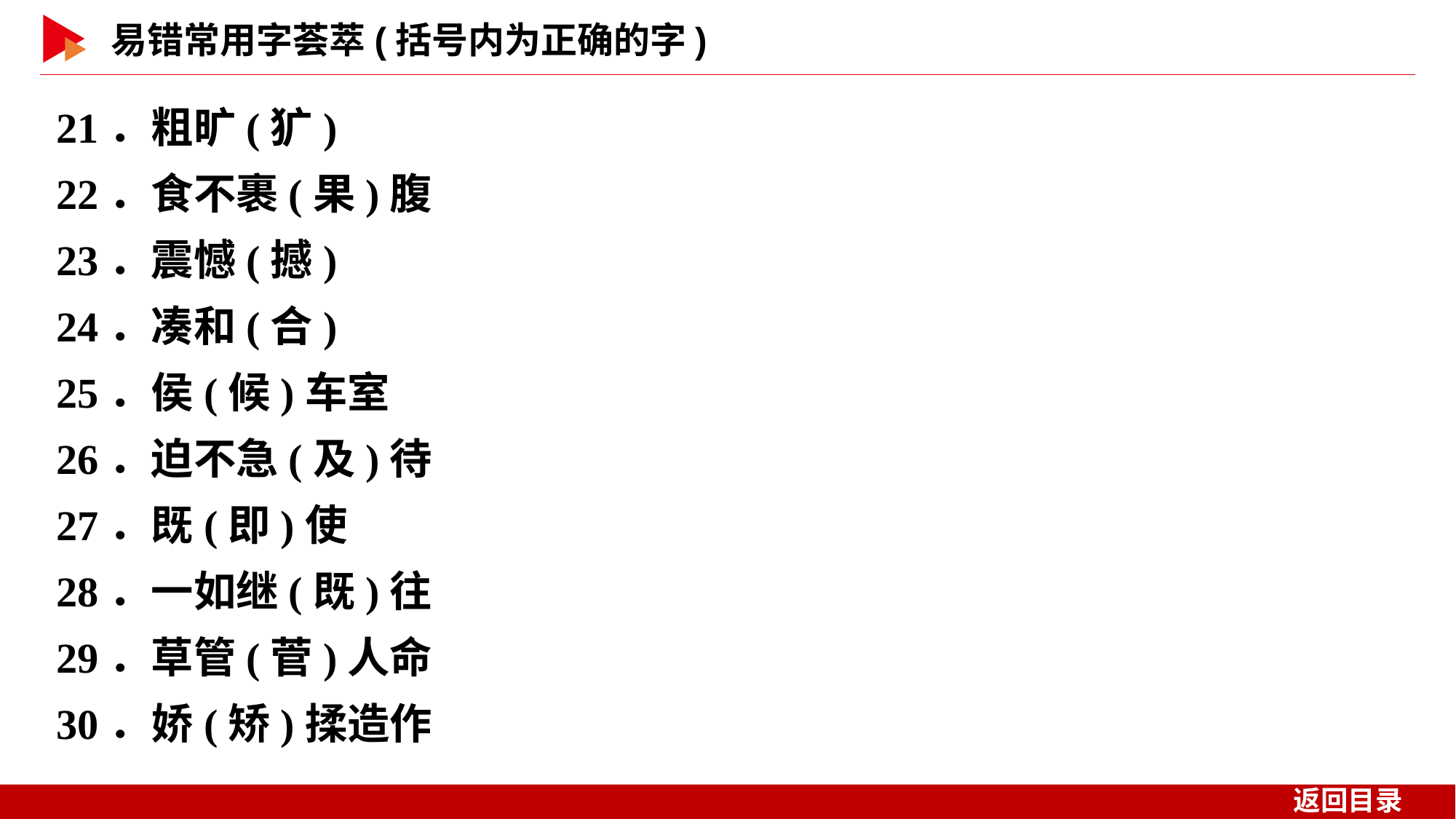

21．粗旷(犷)
22．食不裹(果)腹
23．震憾(撼)
24．凑和(合)
25．侯(候)车室
26．迫不急(及)待
27．既(即)使
28．一如继(既)往
29．草管(菅)人命
30．娇(矫)揉造作